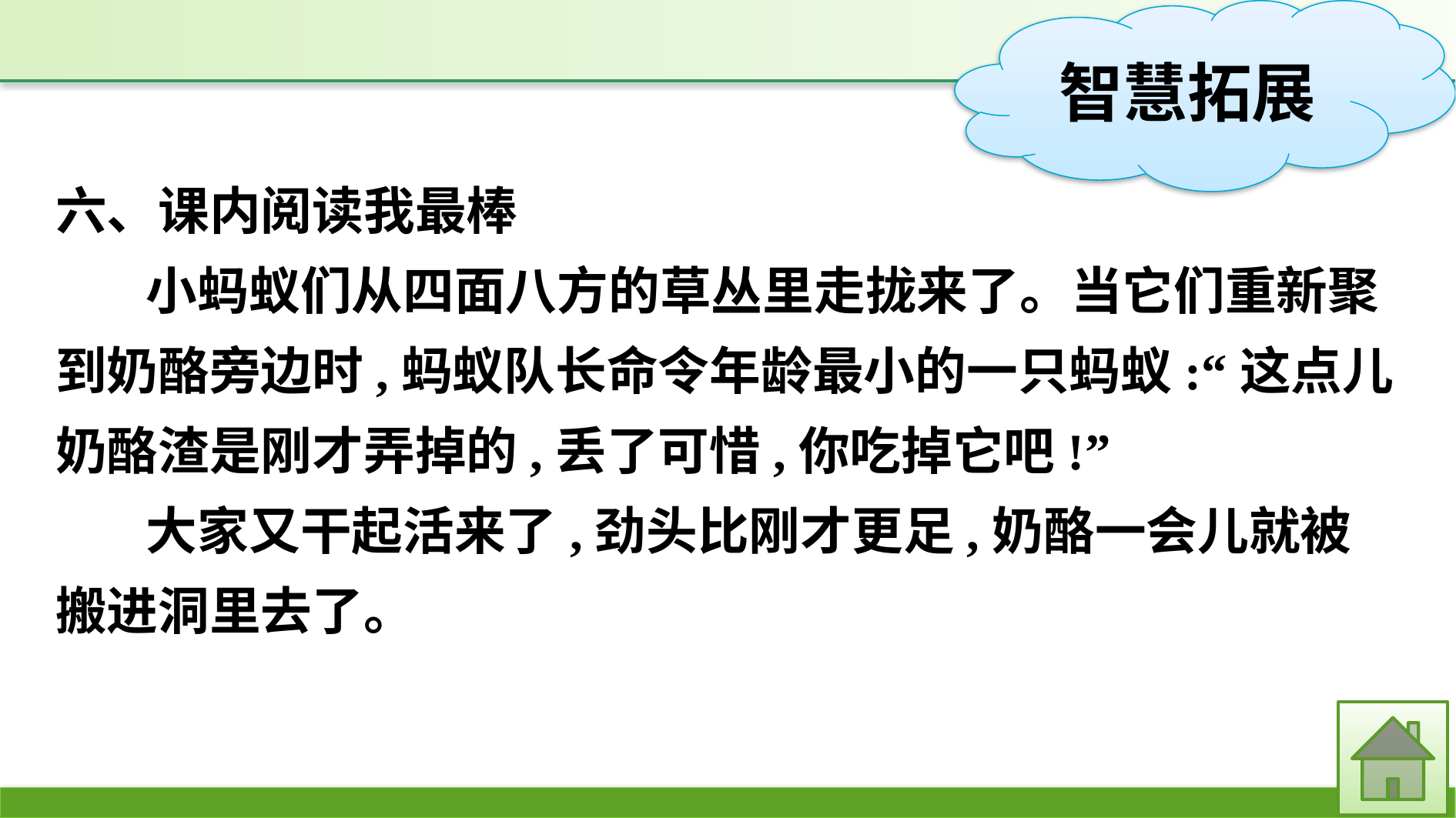

六、课内阅读我最棒
小蚂蚁们从四面八方的草丛里走拢来了。当它们重新聚到奶酪旁边时,蚂蚁队长命令年龄最小的一只蚂蚁:“这点儿奶酪渣是刚才弄掉的,丢了可惜,你吃掉它吧!”
大家又干起活来了,劲头比刚才更足,奶酪一会儿就被搬进洞里去了。